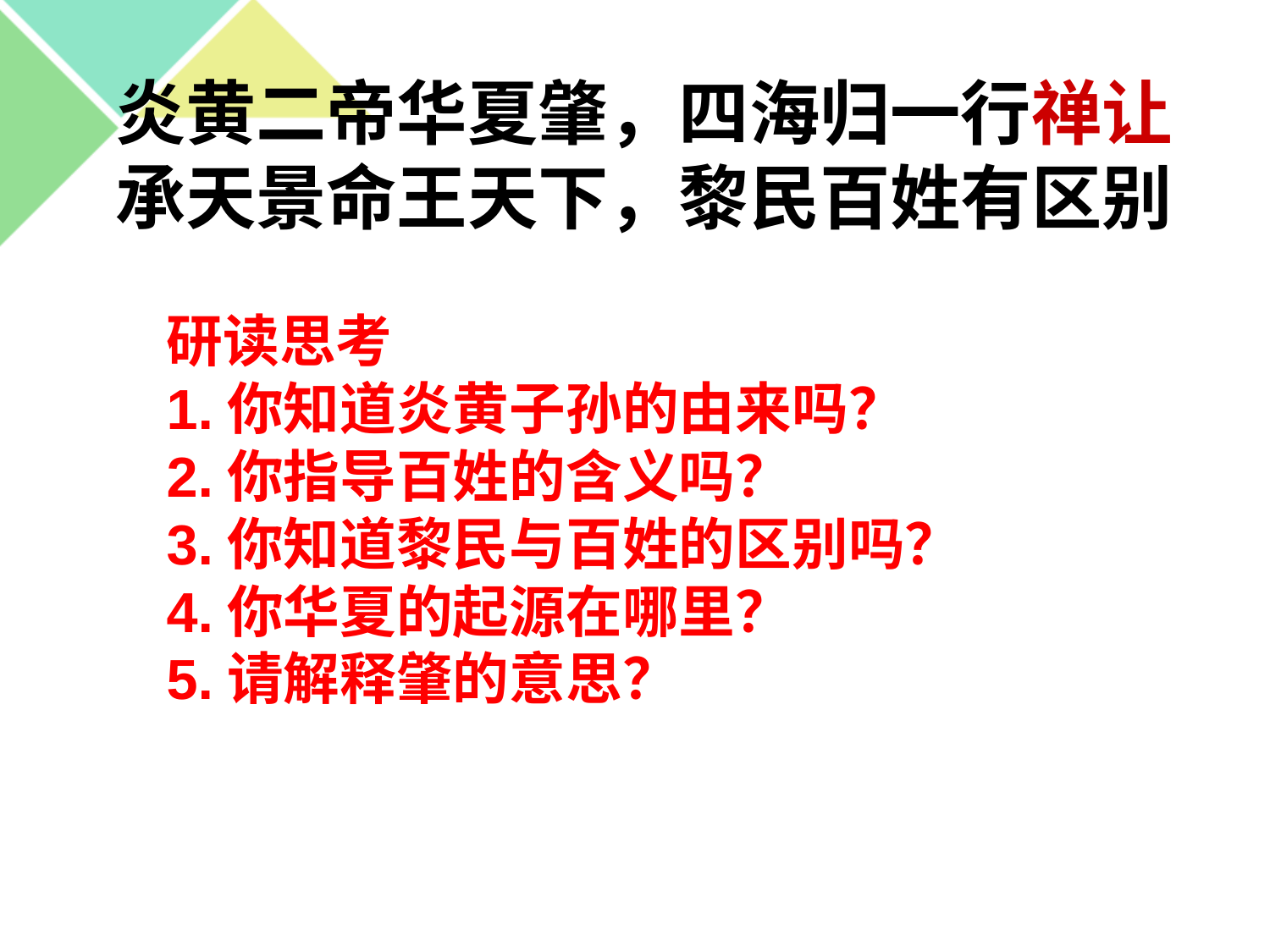

炎黄二帝华夏肇，四海归一行禅让
承天景命王天下，黎民百姓有区别

研读思考
1.你知道炎黄子孙的由来吗？
2.你指导百姓的含义吗？
3.你知道黎民与百姓的区别吗？
4.你华夏的起源在哪里？
5.请解释肇的意思？